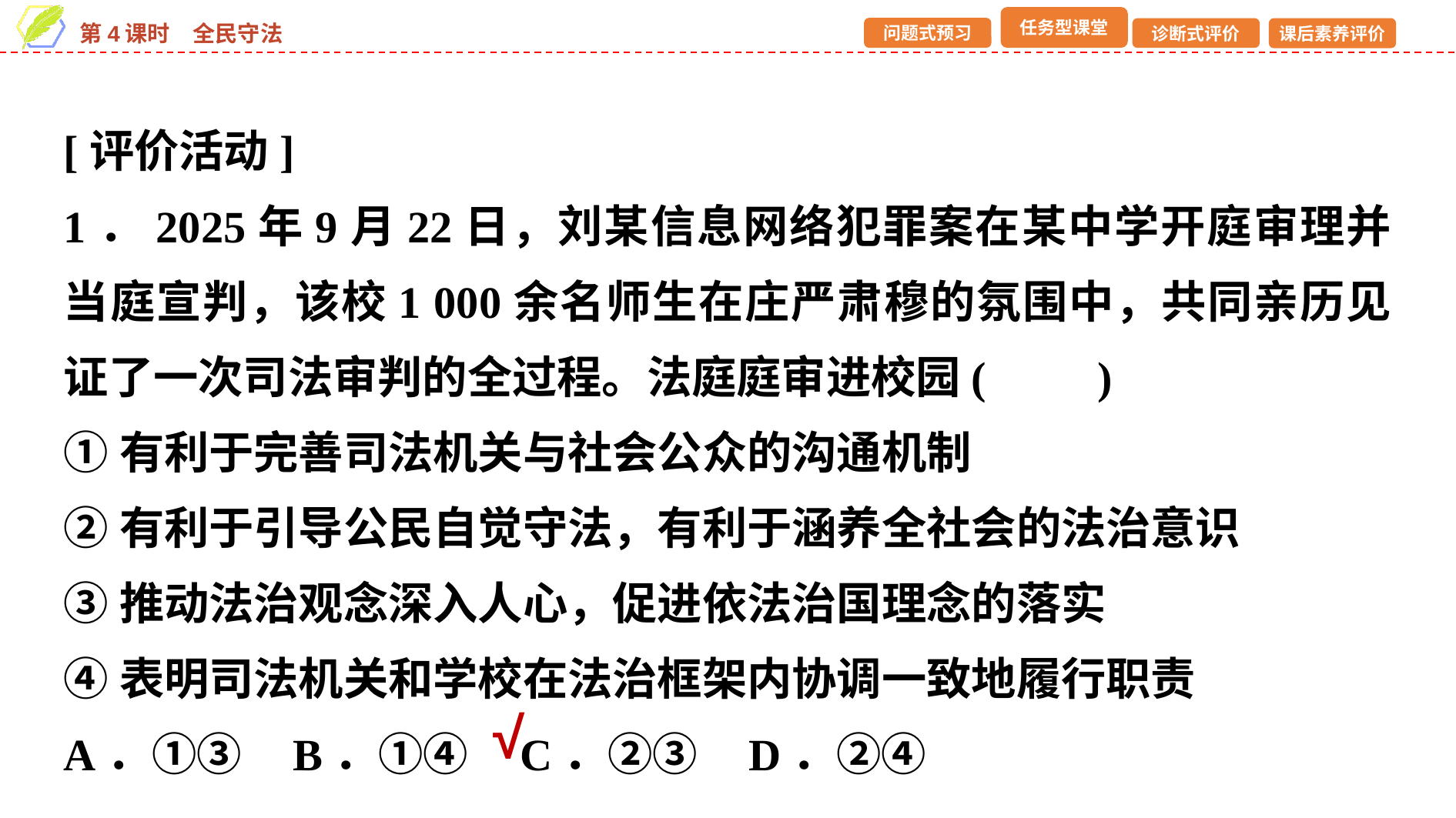

[评价活动]
1．2025年9月22日，刘某信息网络犯罪案在某中学开庭审理并当庭宣判，该校1 000余名师生在庄严肃穆的氛围中，共同亲历见证了一次司法审判的全过程。法庭庭审进校园(　　)
①有利于完善司法机关与社会公众的沟通机制
②有利于引导公民自觉守法，有利于涵养全社会的法治意识
③推动法治观念深入人心，促进依法治国理念的落实
④表明司法机关和学校在法治框架内协调一致地履行职责
A．①③    B．①④    C．②③    D．②④
√